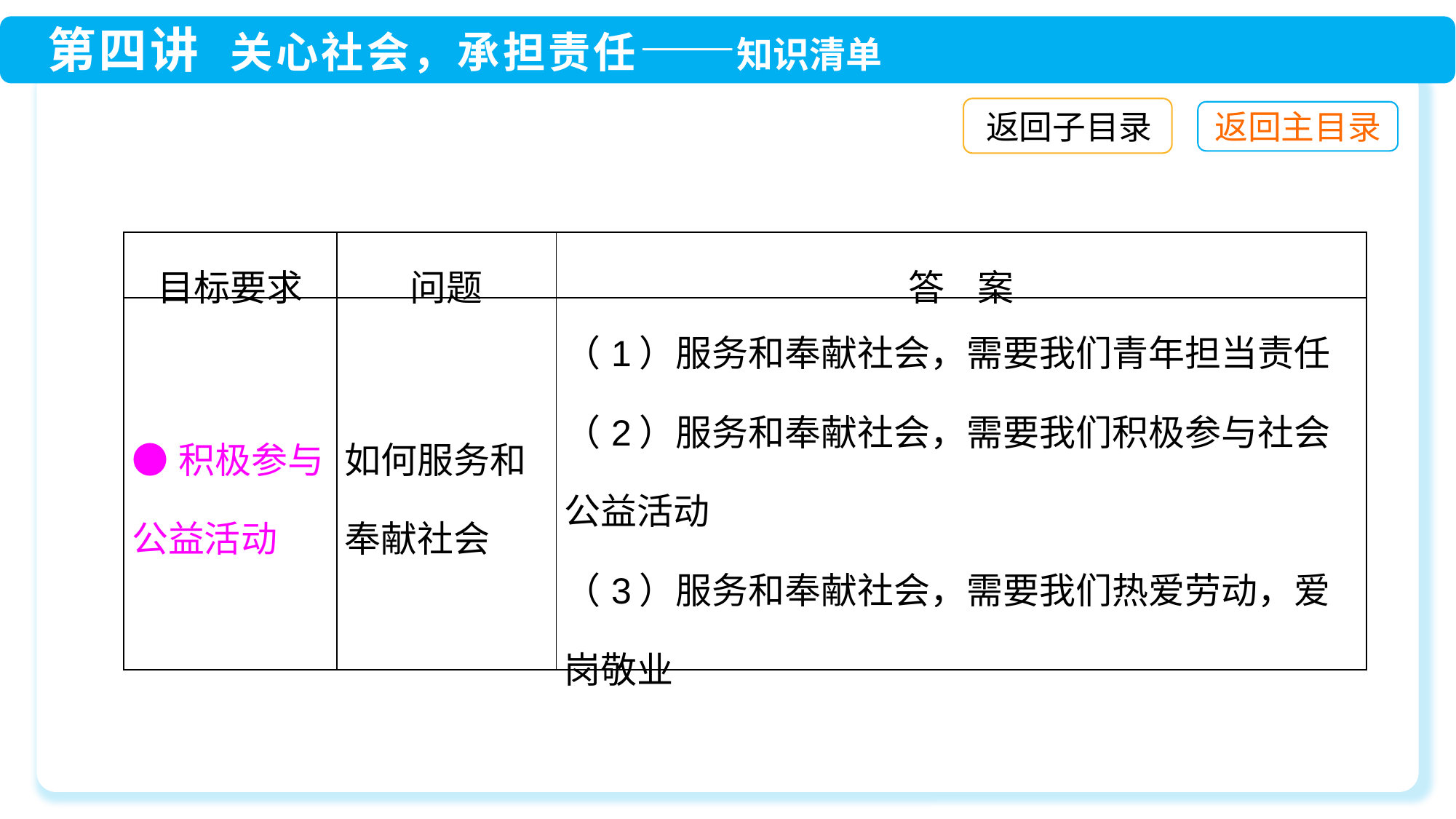

返回子目录
| 目标要求 | 问题 | 答 案 |
| --- | --- | --- |
| ●积极参与公益活动 | 如何服务和奉献社会 | （1）服务和奉献社会，需要我们青年担当责任 （2）服务和奉献社会，需要我们积极参与社会公益活动 （3）服务和奉献社会，需要我们热爱劳动，爱岗敬业 |